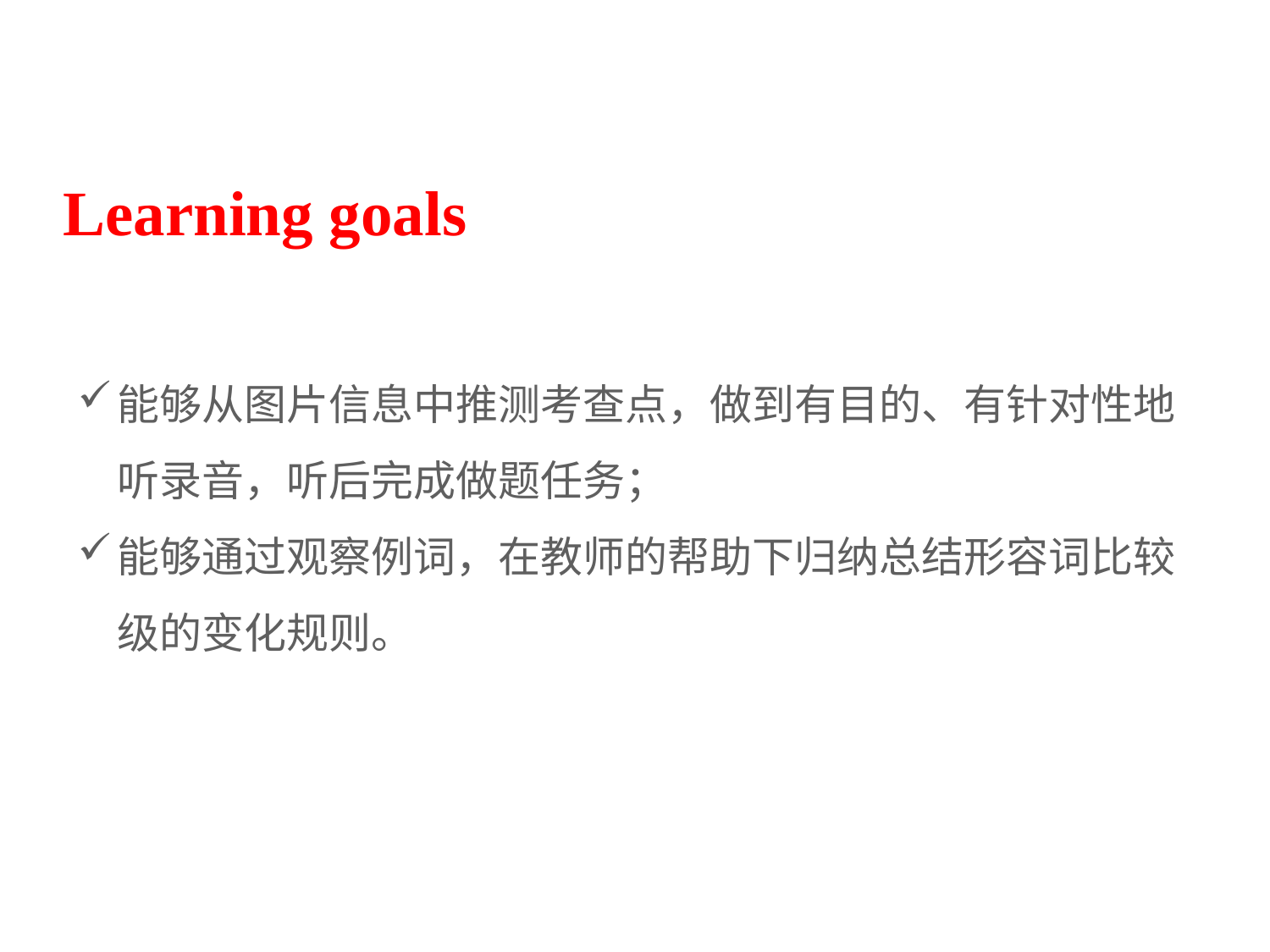

Learning goals
能够从图片信息中推测考查点，做到有目的、有针对性地听录音，听后完成做题任务；
能够通过观察例词，在教师的帮助下归纳总结形容词比较级的变化规则。